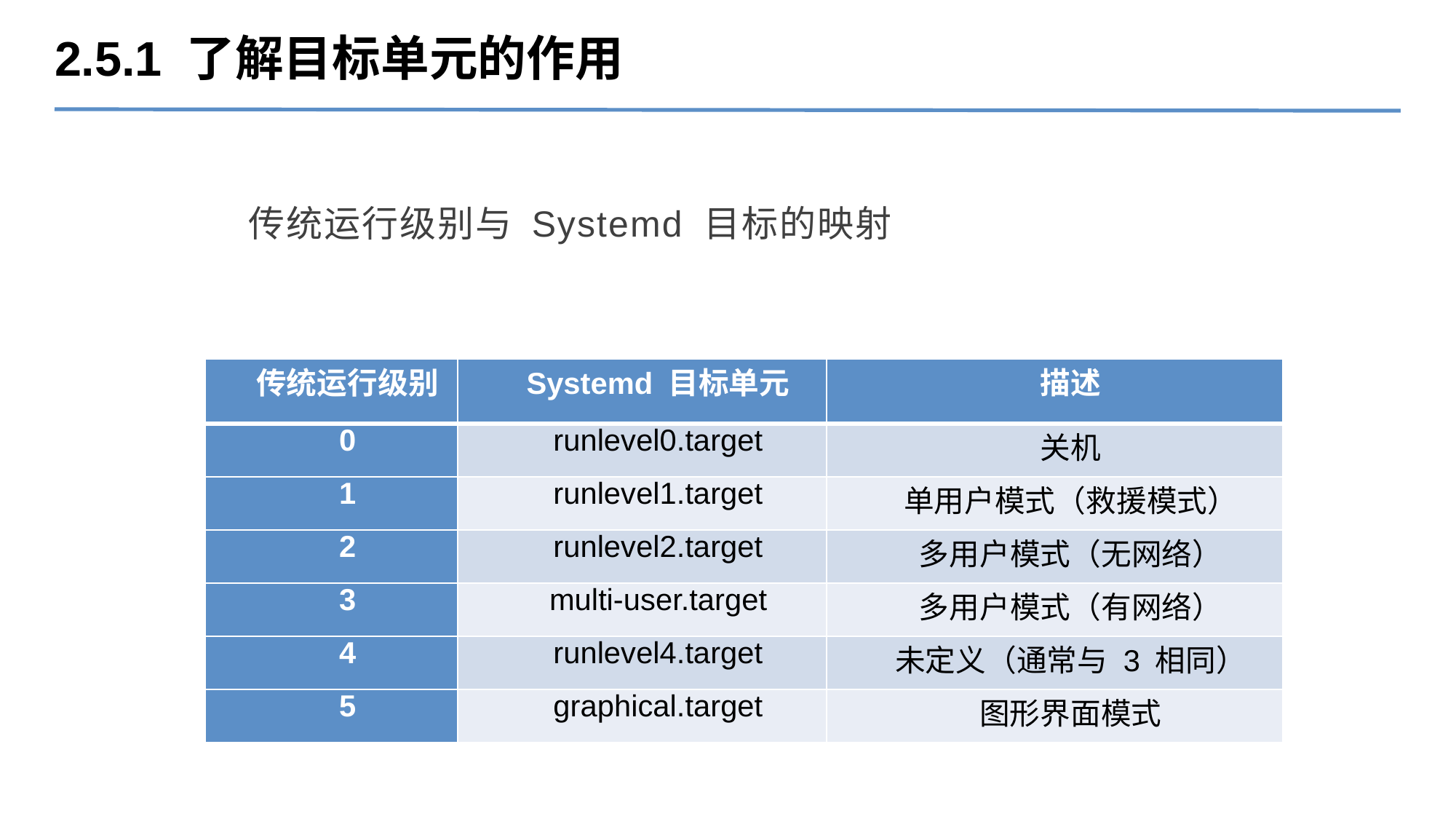

2.5.1 了解目标单元的作用
传统运行级别与 Systemd 目标的映射
| 传统运行级别 | Systemd 目标单元 | 描述 |
| --- | --- | --- |
| 0 | runlevel0.target | 关机 |
| 1 | runlevel1.target | 单用户模式（救援模式） |
| 2 | runlevel2.target | 多用户模式（无网络） |
| 3 | multi-user.target | 多用户模式（有网络） |
| 4 | runlevel4.target | 未定义（通常与 3 相同） |
| 5 | graphical.target | 图形界面模式 |